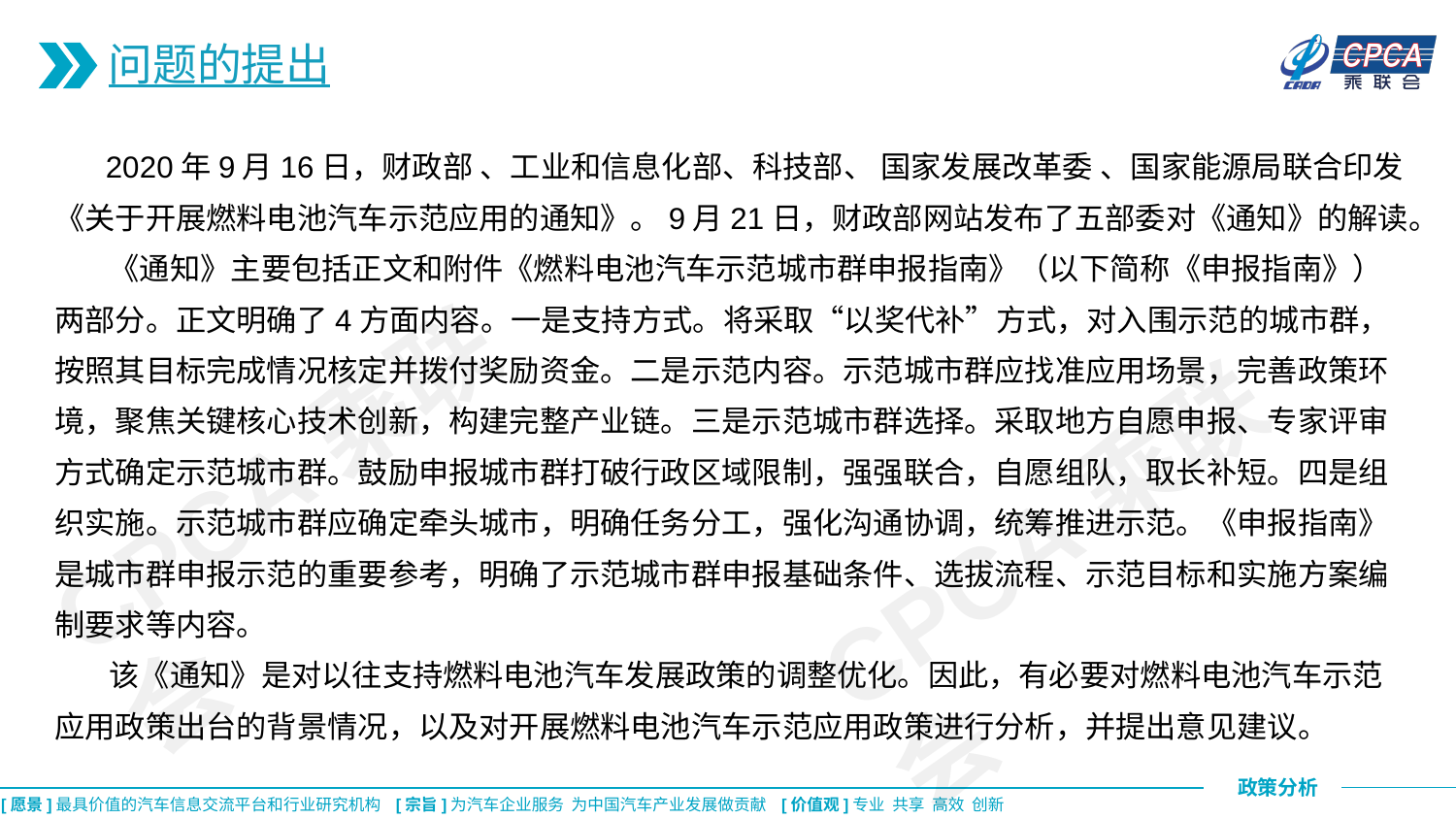

问题的提出
      2020年9月16日，财政部 、工业和信息化部、科技部、 国家发展改革委 、国家能源局联合印发《关于开展燃料电池汽车示范应用的通知》。9月21日，财政部网站发布了五部委对《通知》的解读。
       《通知》主要包括正文和附件《燃料电池汽车示范城市群申报指南》（以下简称《申报指南》）两部分。正文明确了4方面内容。一是支持方式。将采取“以奖代补”方式，对入围示范的城市群，按照其目标完成情况核定并拨付奖励资金。二是示范内容。示范城市群应找准应用场景，完善政策环境，聚焦关键核心技术创新，构建完整产业链。三是示范城市群选择。采取地方自愿申报、专家评审方式确定示范城市群。鼓励申报城市群打破行政区域限制，强强联合，自愿组队，取长补短。四是组织实施。示范城市群应确定牵头城市，明确任务分工，强化沟通协调，统筹推进示范。《申报指南》是城市群申报示范的重要参考，明确了示范城市群申报基础条件、选拔流程、示范目标和实施方案编制要求等内容。
       该《通知》是对以往支持燃料电池汽车发展政策的调整优化。因此，有必要对燃料电池汽车示范应用政策出台的背景情况，以及对开展燃料电池汽车示范应用政策进行分析，并提出意见建议。
CPCA乘联会
CPCA乘联会